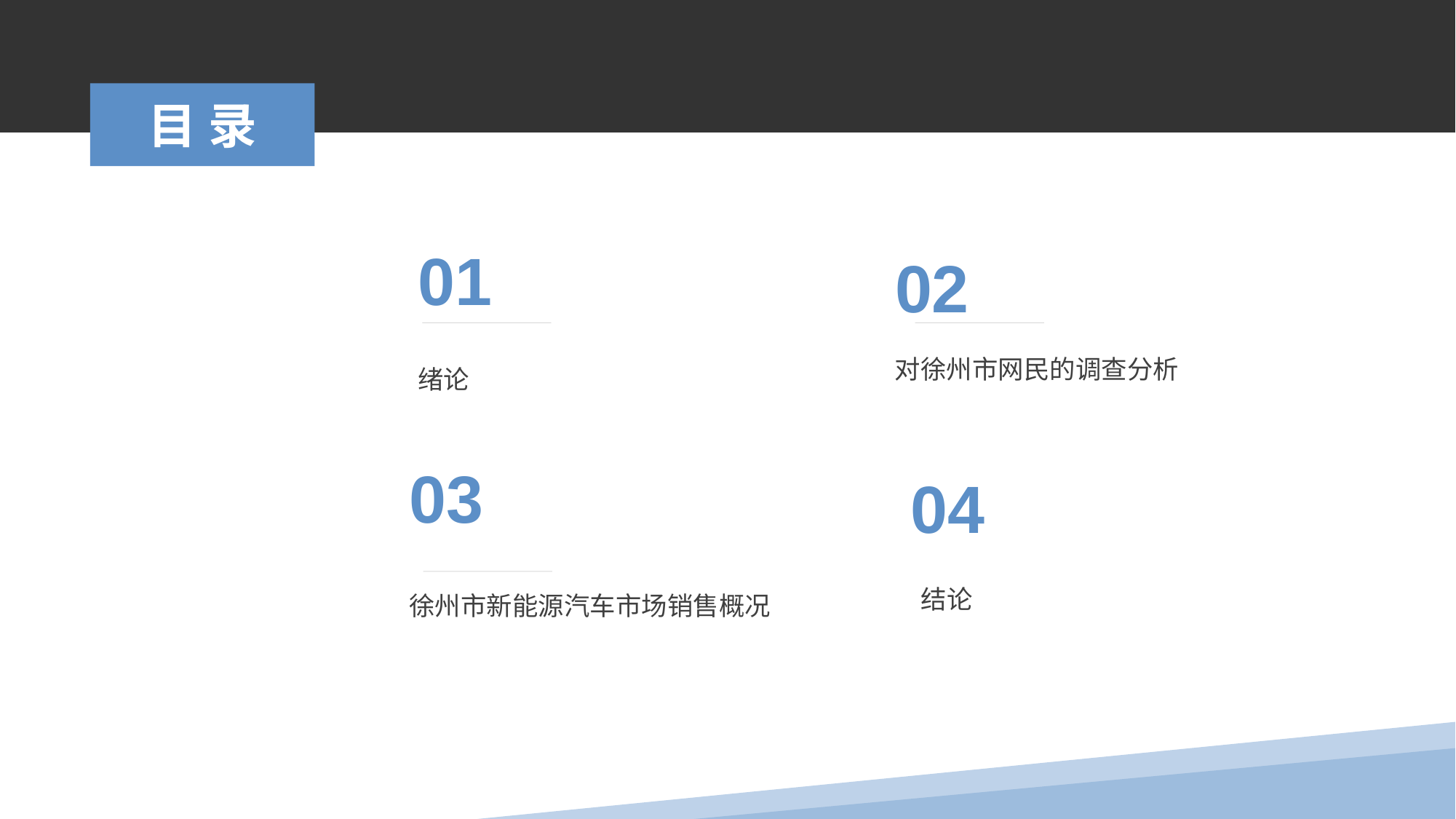

目录
01
02
对徐州市网民的调查分析
绪论
03
04
结论
徐州市新能源汽车市场销售概况